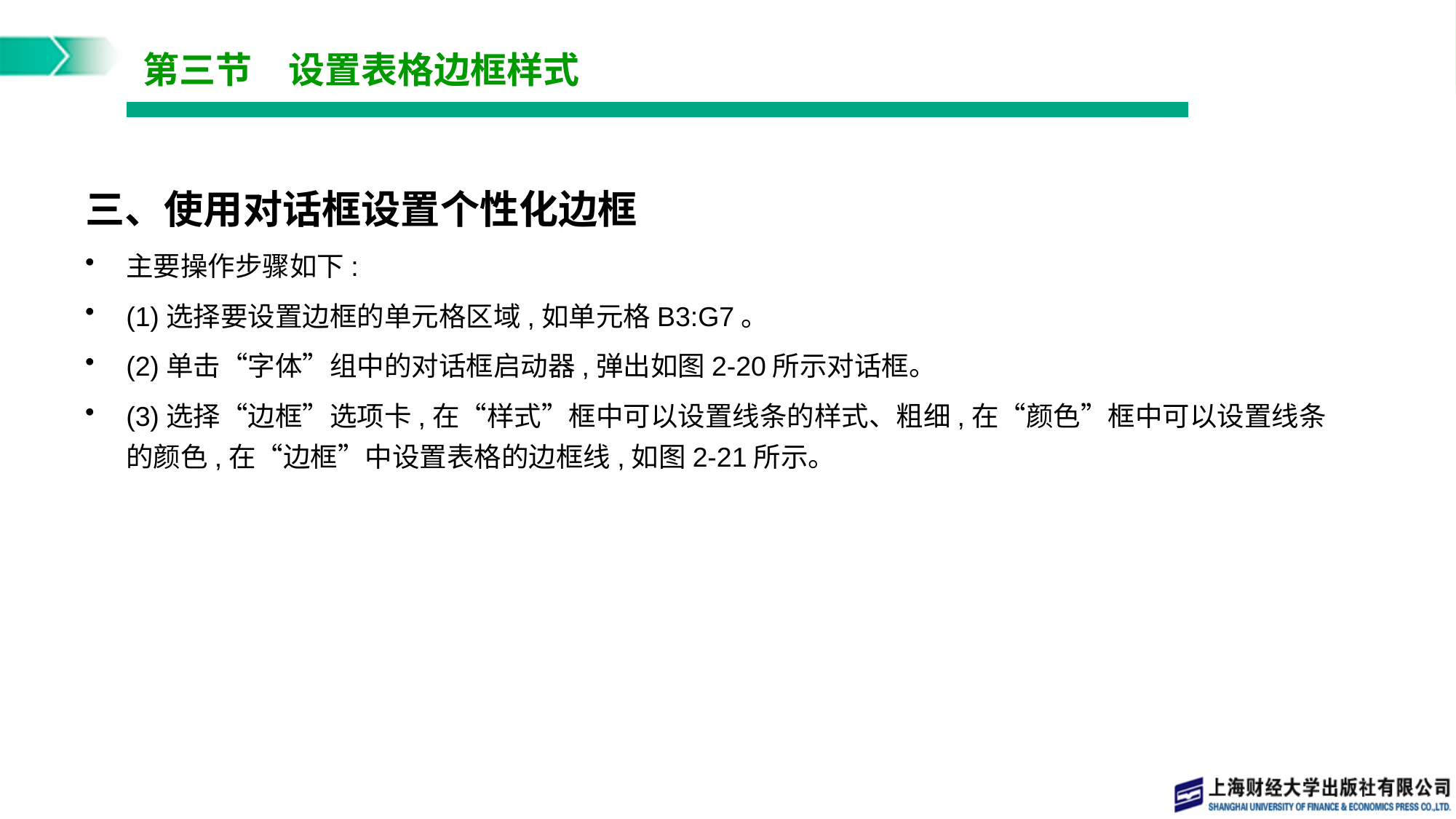

# 第三节　设置表格边框样式
三、使用对话框设置个性化边框
主要操作步骤如下:
(1)选择要设置边框的单元格区域,如单元格B3:G7。
(2)单击“字体”组中的对话框启动器,弹出如图2-20所示对话框。
(3)选择“边框”选项卡,在“样式”框中可以设置线条的样式、粗细,在“颜色”框中可以设置线条的颜色,在“边框”中设置表格的边框线,如图2-21所示。